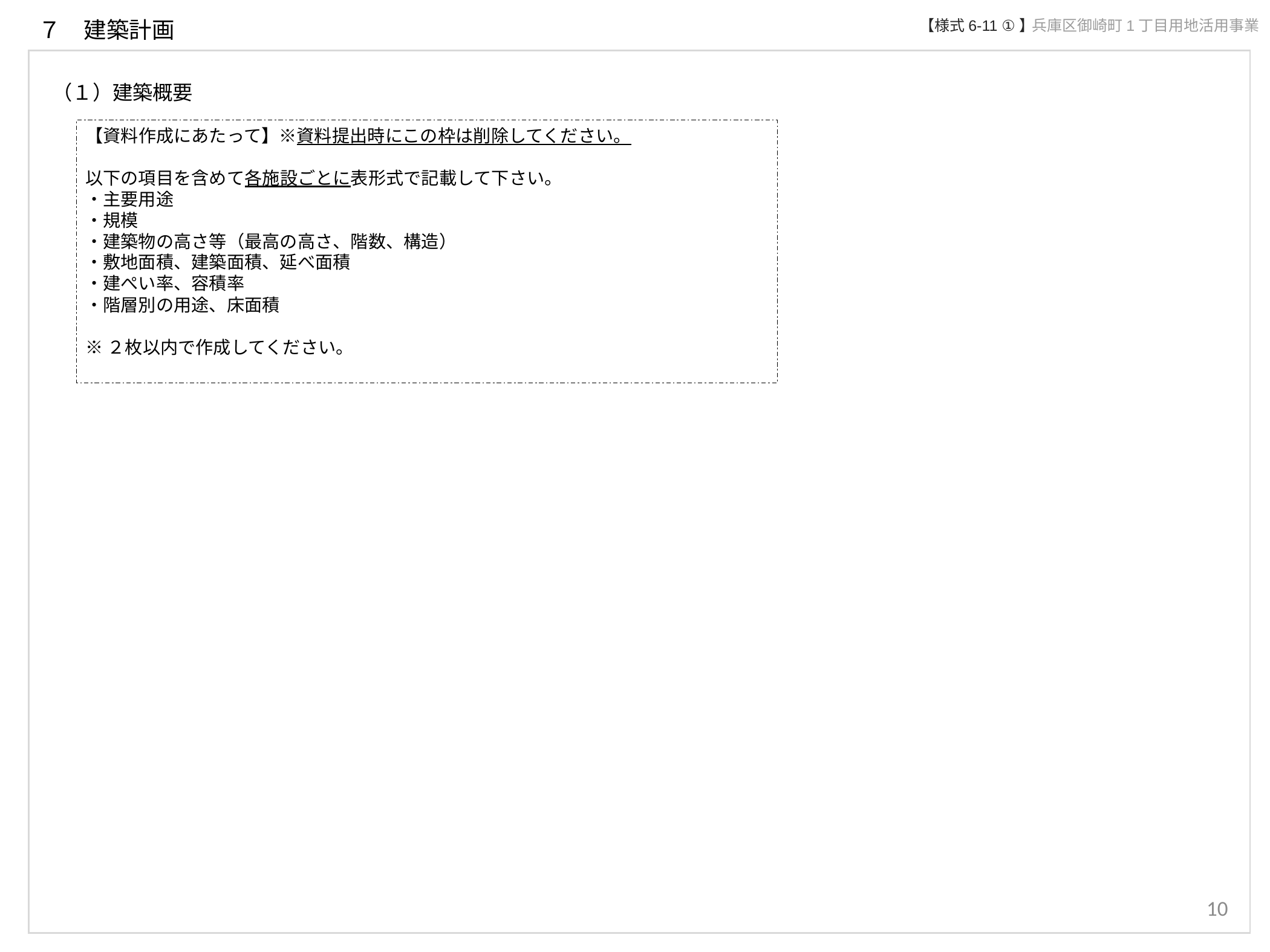

７　建築計画
【様式6-11 ①】
兵庫区御崎町1丁目用地活用事業

（１）建築概要
【資料作成にあたって】※資料提出時にこの枠は削除してください。

以下の項目を含めて各施設ごとに表形式で記載して下さい。
・主要用途
・規模
・建築物の高さ等（最高の高さ、階数、構造）
・敷地面積、建築面積、延べ面積
・建ぺい率、容積率
・階層別の用途、床面積

※２枚以内で作成してください。

10